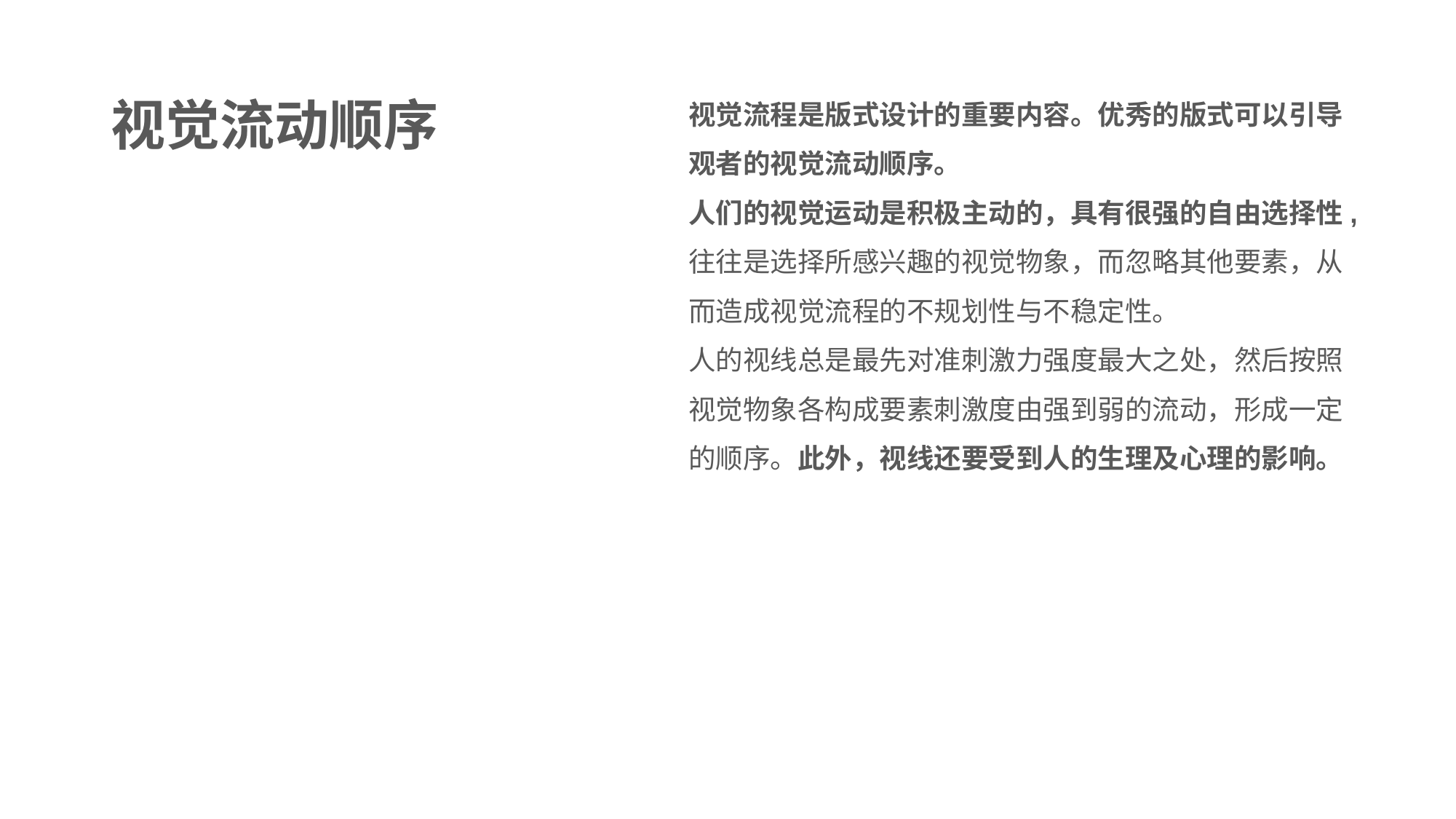

# 视觉流动顺序
视觉流程是版式设计的重要内容。优秀的版式可以引导观者的视觉流动顺序。
人们的视觉运动是积极主动的，具有很强的自由选择性,往往是选择所感兴趣的视觉物象，而忽略其他要素，从而造成视觉流程的不规划性与不稳定性。
人的视线总是最先对准刺激力强度最大之处，然后按照视觉物象各构成要素刺激度由强到弱的流动，形成一定的顺序。此外，视线还要受到人的生理及心理的影响。